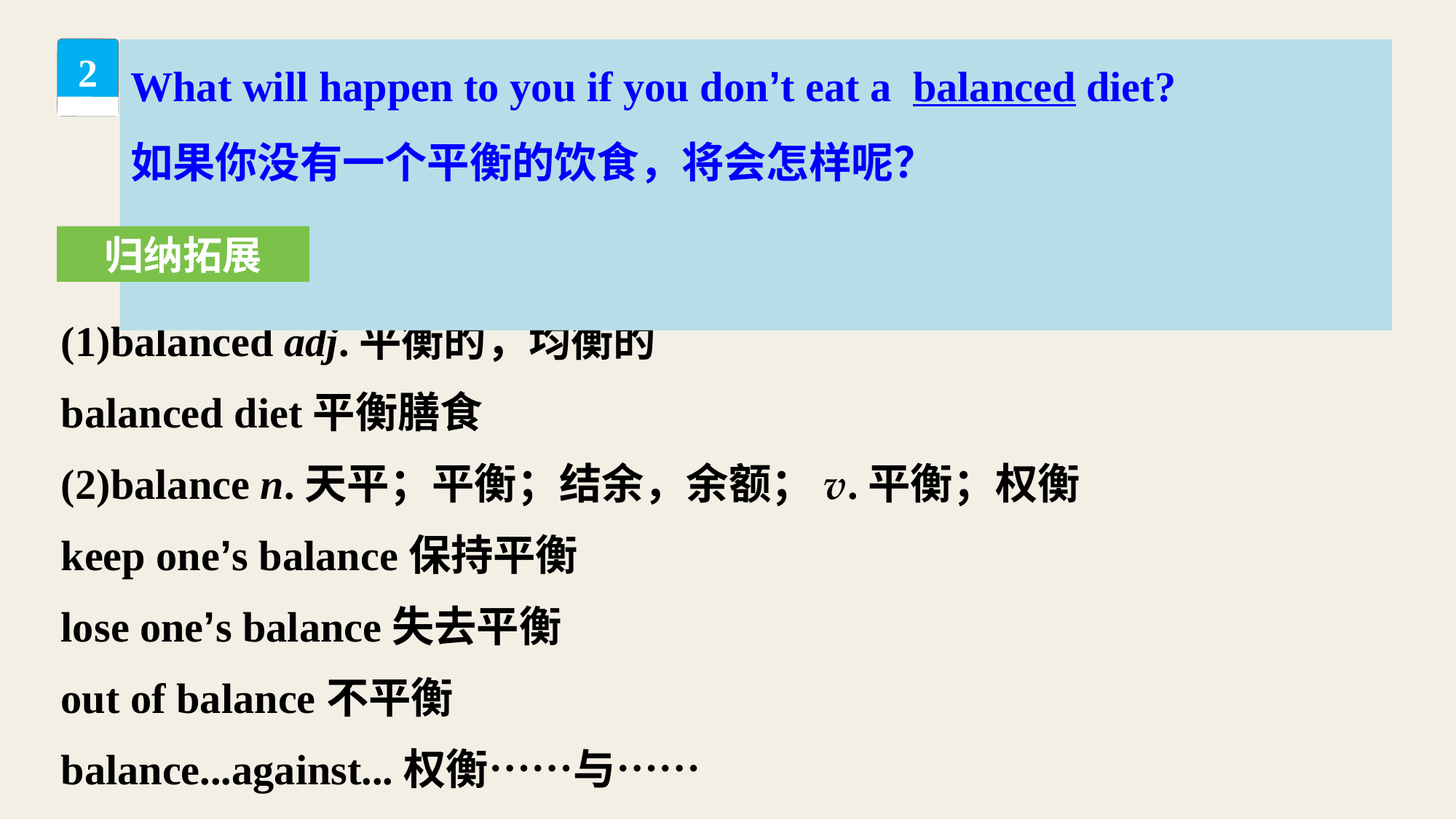

What will happen to you if you don’t eat a  balanced diet?
如果你没有一个平衡的饮食，将会怎样呢？

2

归纳拓展
(1)balanced adj.平衡的，均衡的
balanced diet平衡膳食
(2)balance n.天平；平衡；结余，余额；v.平衡；权衡
keep one’s balance保持平衡
lose one’s balance失去平衡
out of balance不平衡
balance...against...权衡……与……